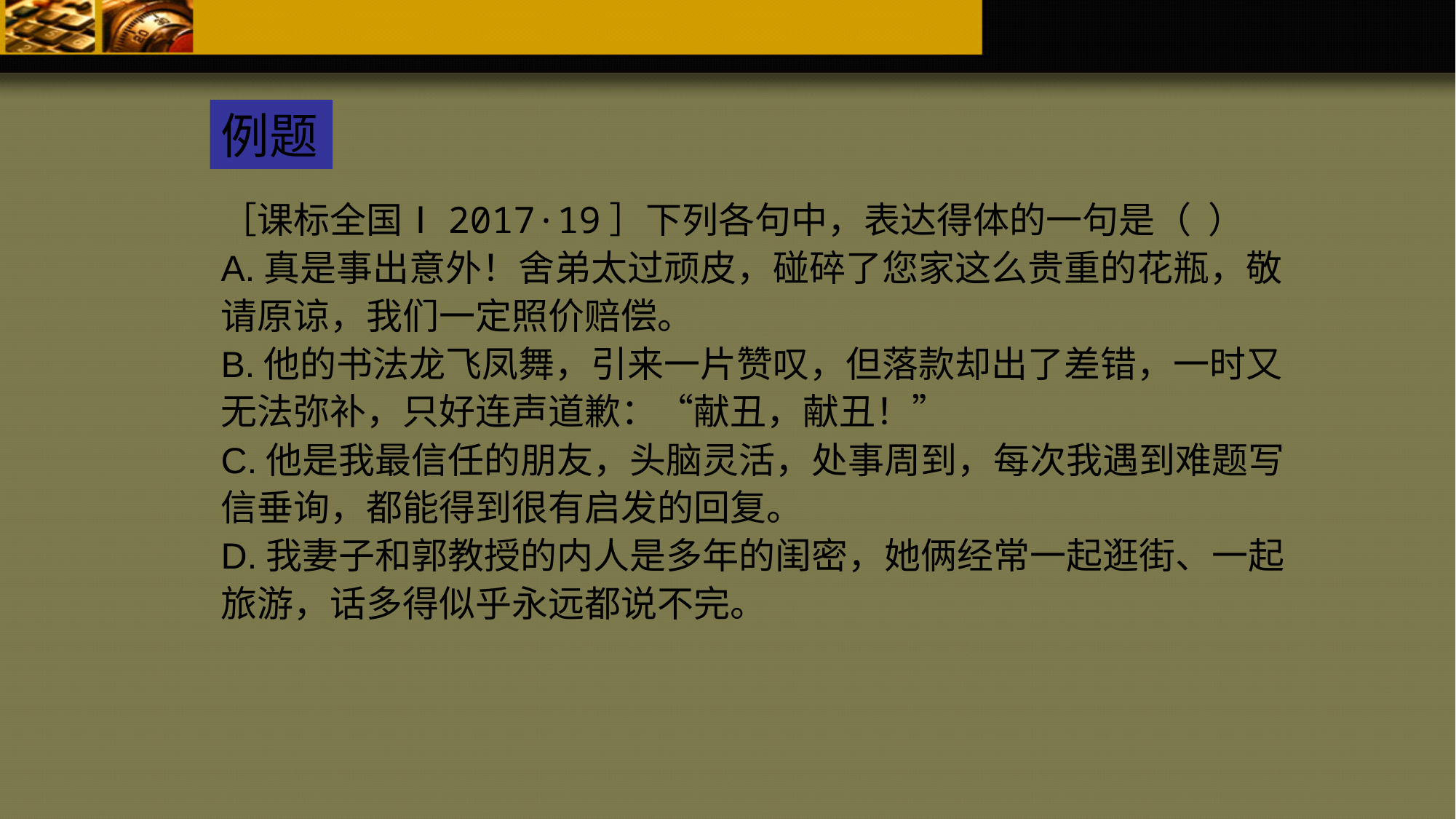

例题
［课标全国Ⅰ2017·19］下列各句中，表达得体的一句是（  ）
A.真是事出意外！舍弟太过顽皮，碰碎了您家这么贵重的花瓶，敬请原谅，我们一定照价赔偿。
B.他的书法龙飞凤舞，引来一片赞叹，但落款却出了差错，一时又无法弥补，只好连声道歉：“献丑，献丑！”
C.他是我最信任的朋友，头脑灵活，处事周到，每次我遇到难题写信垂询，都能得到很有启发的回复。
D.我妻子和郭教授的内人是多年的闺密，她俩经常一起逛街、一起旅游，话多得似乎永远都说不完。